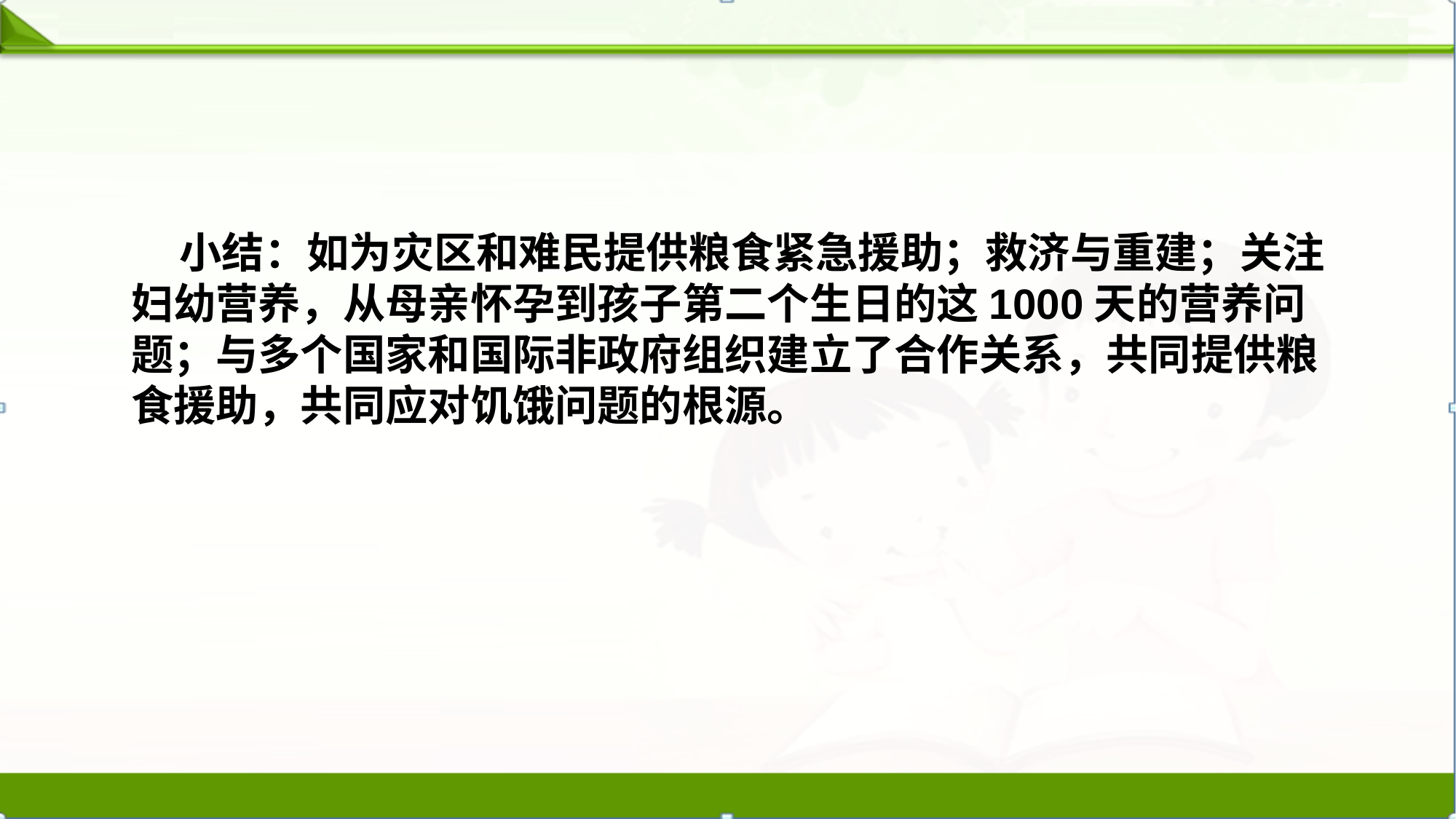

小结：如为灾区和难民提供粮食紧急援助；救济与重建；关注妇幼营养，从母亲怀孕到孩子第二个生日的这1000天的营养问题；与多个国家和国际非政府组织建立了合作关系，共同提供粮食援助，共同应对饥饿问题的根源。